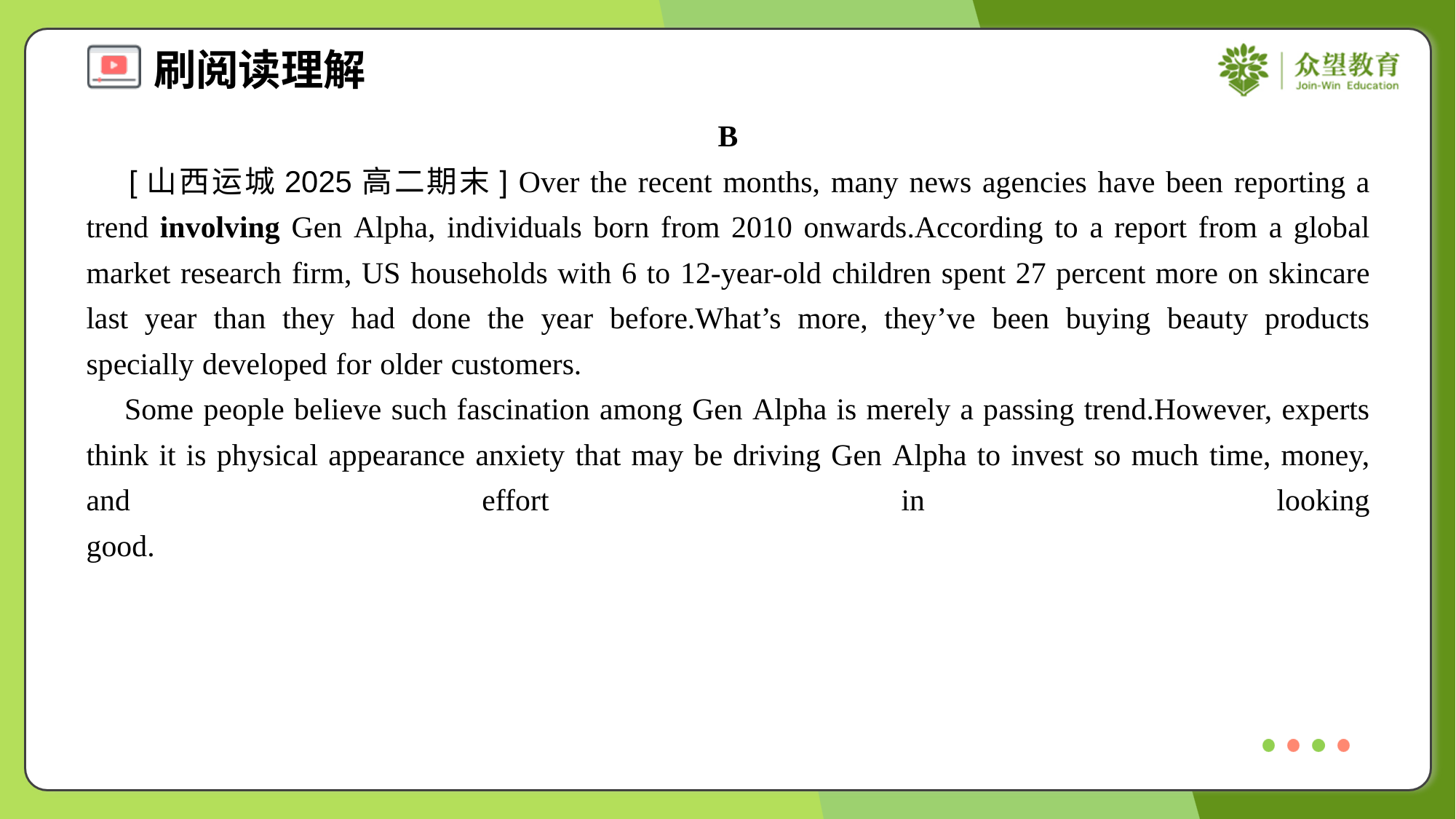

B
    [山西运城2025高二期末] Over the recent months, many news agencies have been reporting a trend involving Gen Alpha, individuals born from 2010 onwards.According to a report from a global market research firm, US households with 6 to 12-year-old children spent 27 percent more on skincare last year than they had done the year before.What’s more, they’ve been buying beauty products specially developed for older customers.
    Some people believe such fascination among Gen Alpha is merely a passing trend.However, experts think it is physical appearance anxiety that may be driving Gen Alpha to invest so much time, money, and effort in looking good.#1.2